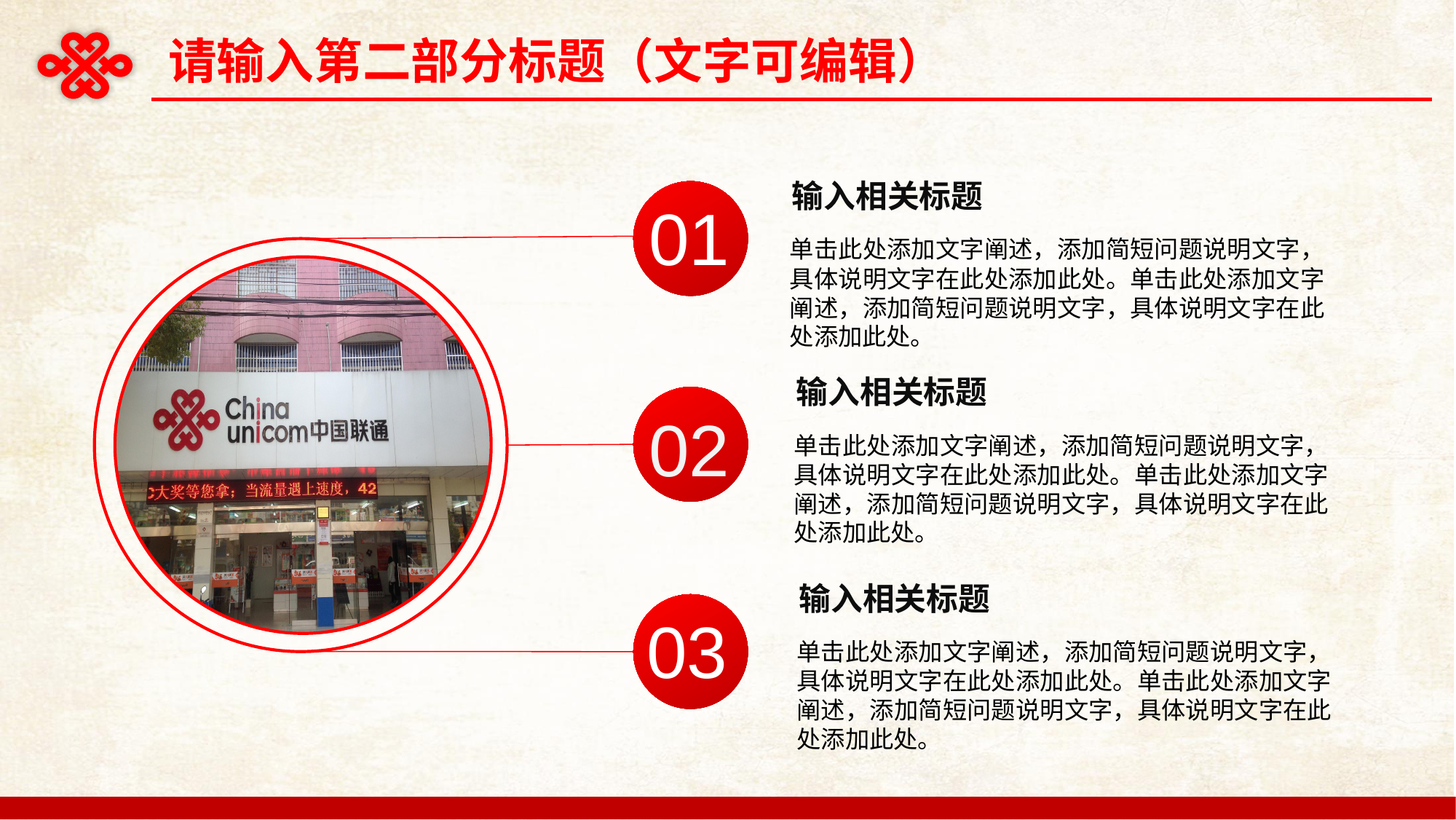

请输入第二部分标题（文字可编辑）
输入相关标题

01
单击此处添加文字阐述，添加简短问题说明文字，具体说明文字在此处添加此处。单击此处添加文字阐述，添加简短问题说明文字，具体说明文字在此处添加此处。

输入相关标题

02
单击此处添加文字阐述，添加简短问题说明文字，具体说明文字在此处添加此处。单击此处添加文字阐述，添加简短问题说明文字，具体说明文字在此处添加此处。
输入相关标题

03
单击此处添加文字阐述，添加简短问题说明文字，具体说明文字在此处添加此处。单击此处添加文字阐述，添加简短问题说明文字，具体说明文字在此处添加此处。